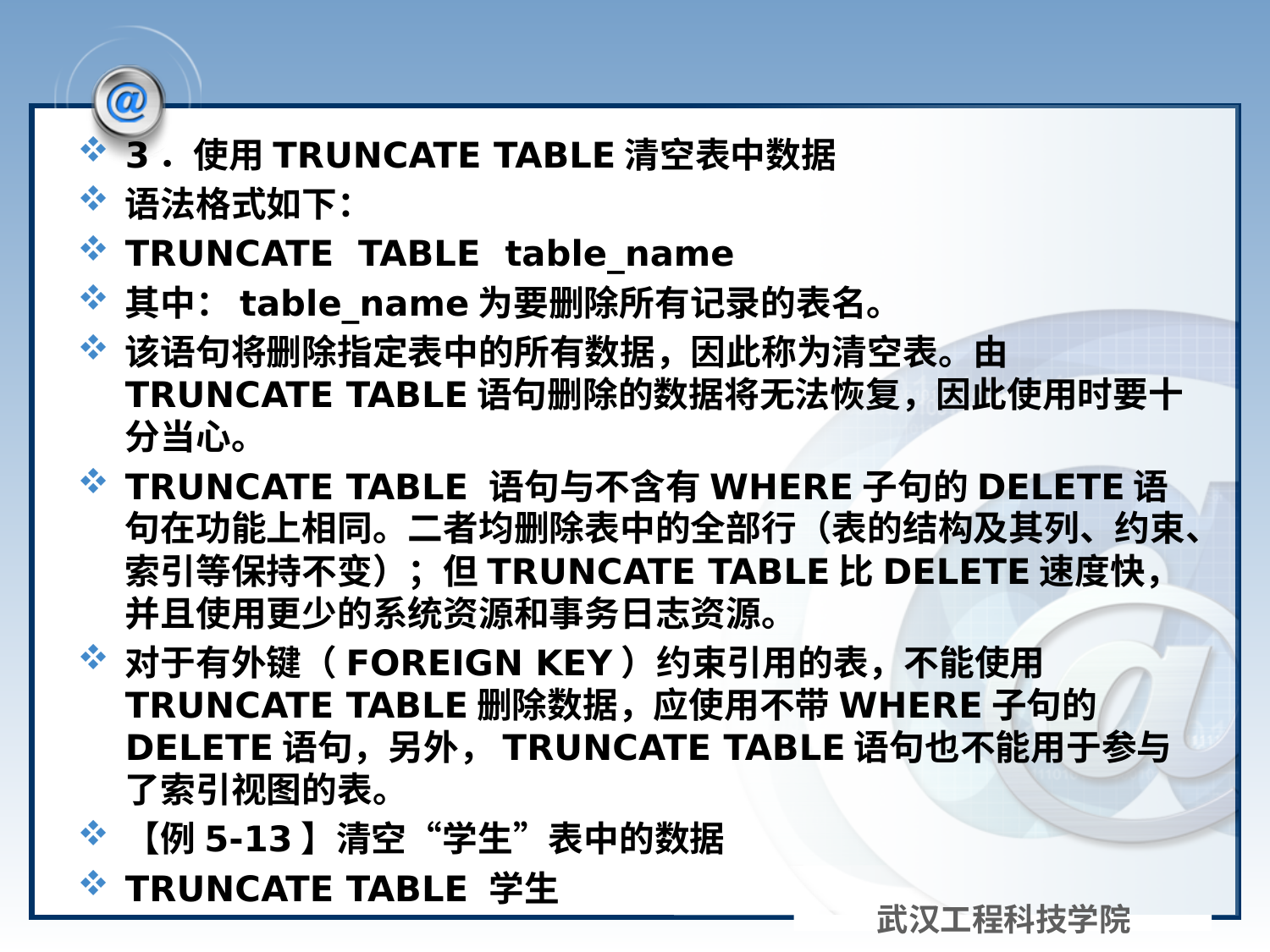

#
3．使用TRUNCATE TABLE清空表中数据
语法格式如下：
TRUNCATE  TABLE  table_name
其中：table_name为要删除所有记录的表名。
该语句将删除指定表中的所有数据，因此称为清空表。由TRUNCATE TABLE语句删除的数据将无法恢复，因此使用时要十分当心。
TRUNCATE TABLE 语句与不含有WHERE子句的DELETE语句在功能上相同。二者均删除表中的全部行（表的结构及其列、约束、索引等保持不变）；但TRUNCATE TABLE比DELETE速度快，并且使用更少的系统资源和事务日志资源。
对于有外键（FOREIGN KEY）约束引用的表，不能使用TRUNCATE TABLE删除数据，应使用不带WHERE子句的DELETE语句，另外，TRUNCATE TABLE语句也不能用于参与了索引视图的表。
【例5-13】清空“学生”表中的数据
TRUNCATE TABLE 学生

武汉工程科技学院